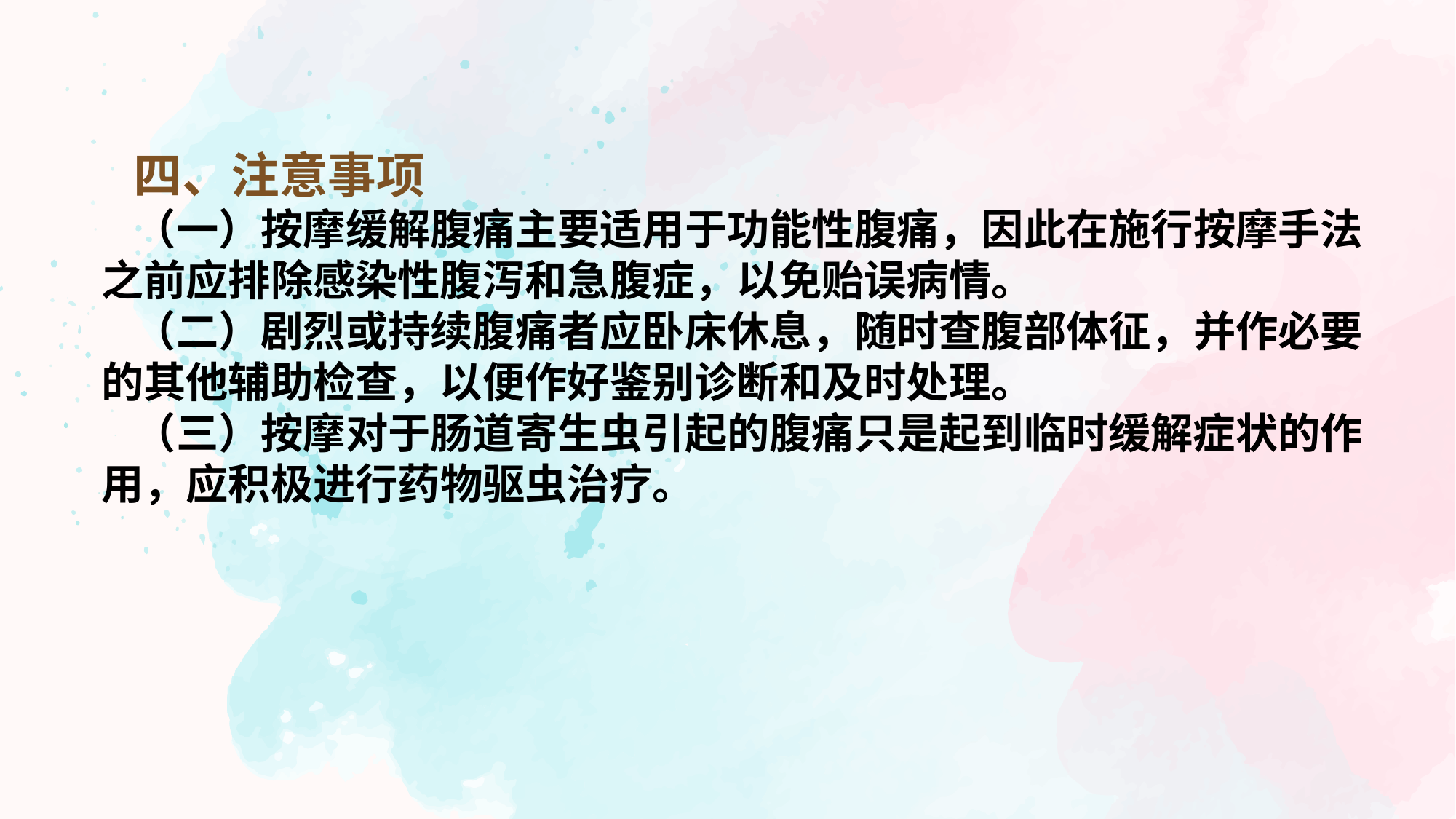

四、注意事项
（一）按摩缓解腹痛主要适用于功能性腹痛，因此在施行按摩手法之前应排除感染性腹泻和急腹症，以免贻误病情。（二）剧烈或持续腹痛者应卧床休息，随时查腹部体征，并作必要的其他辅助检查，以便作好鉴别诊断和及时处理。（三）按摩对于肠道寄生虫引起的腹痛只是起到临时缓解症状的作用，应积极进行药物驱虫治疗。